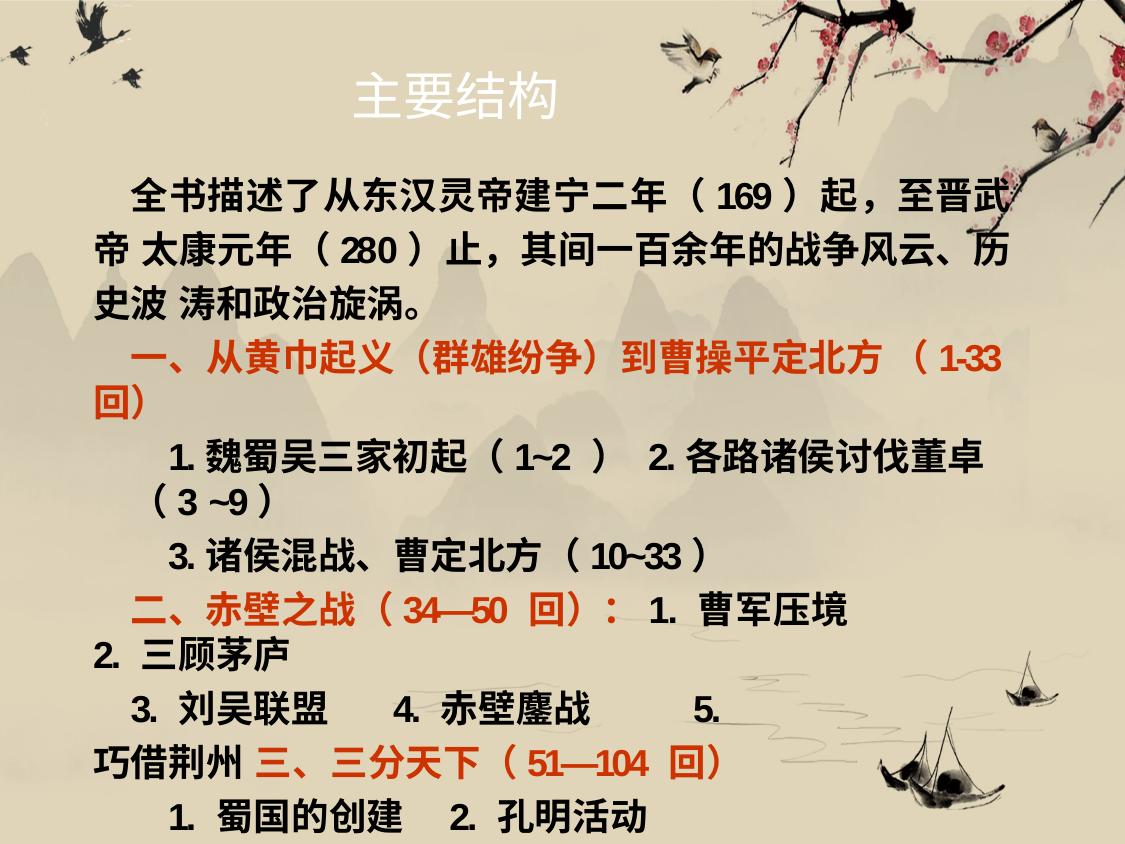

# 主要结构
全书描述了从东汉灵帝建宁二年（169）起，至晋武帝 太康元年（280）止，其间一百余年的战争风云、历史波 涛和政治旋涡。
一、从黄巾起义（群雄纷争）到曹操平定北方（1-33回）
1.魏蜀吴三家初起（1~2 ） 2.各路诸侯讨伐董卓（3 ~9）
3.诸侯混战、曹定北方（10~33）
二、赤壁之战（34—50 回）：1. 曹军压境	2. 三顾茅庐
3. 刘吴联盟	4. 赤壁鏖战	5. 巧借荆州 三、三分天下（51—104 回）
1. 蜀国的创建	2. 孔明活动
四、三国归晋（105—120 回）